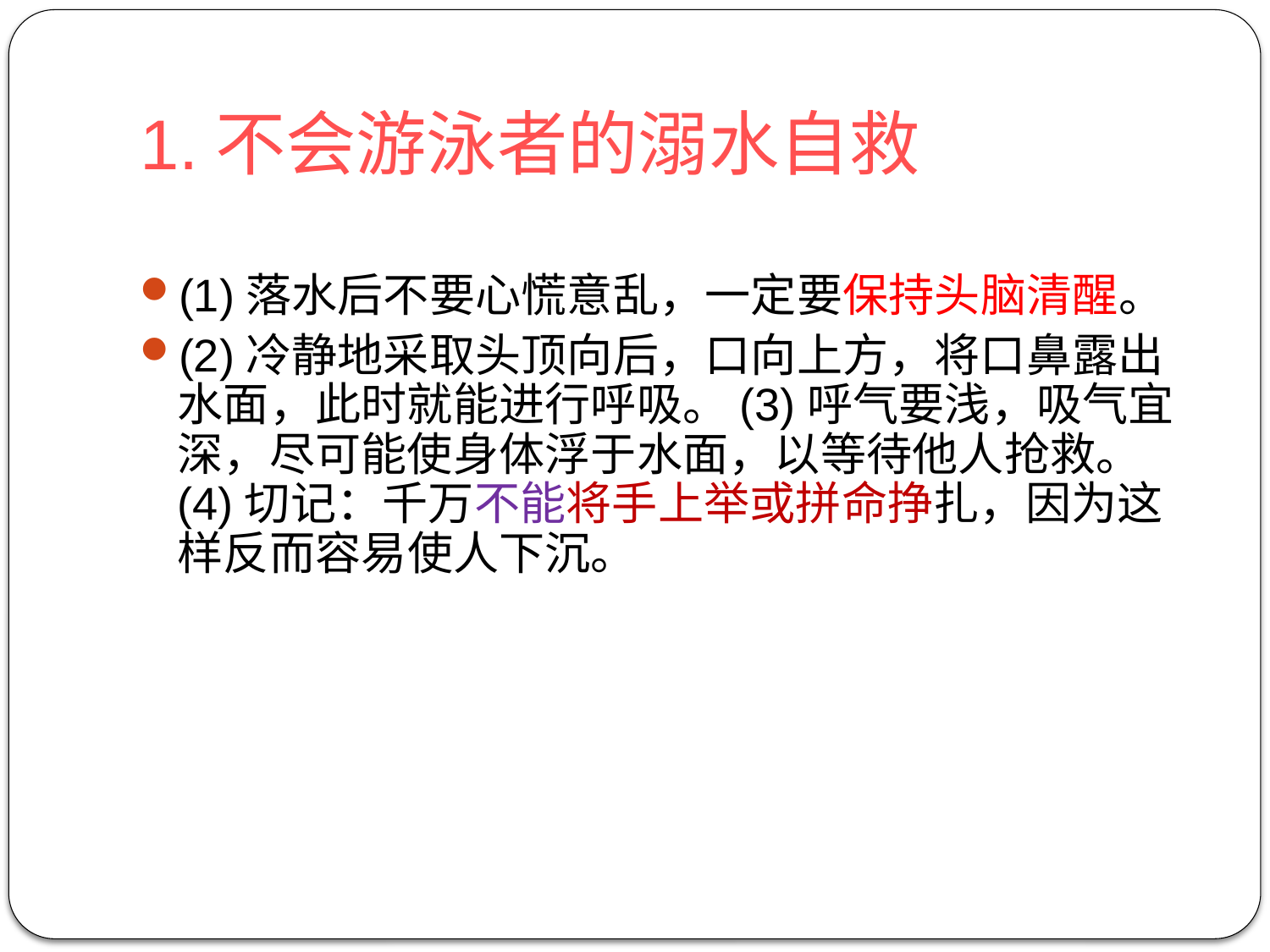

# 1.不会游泳者的溺水自救

(1)落水后不要心慌意乱，一定要保持头脑清醒。
(2)冷静地采取头顶向后，口向上方，将口鼻露出水面，此时就能进行呼吸。(3)呼气要浅，吸气宜深，尽可能使身体浮于水面，以等待他人抢救。(4)切记：千万不能将手上举或拼命挣扎，因为这样反而容易使人下沉。